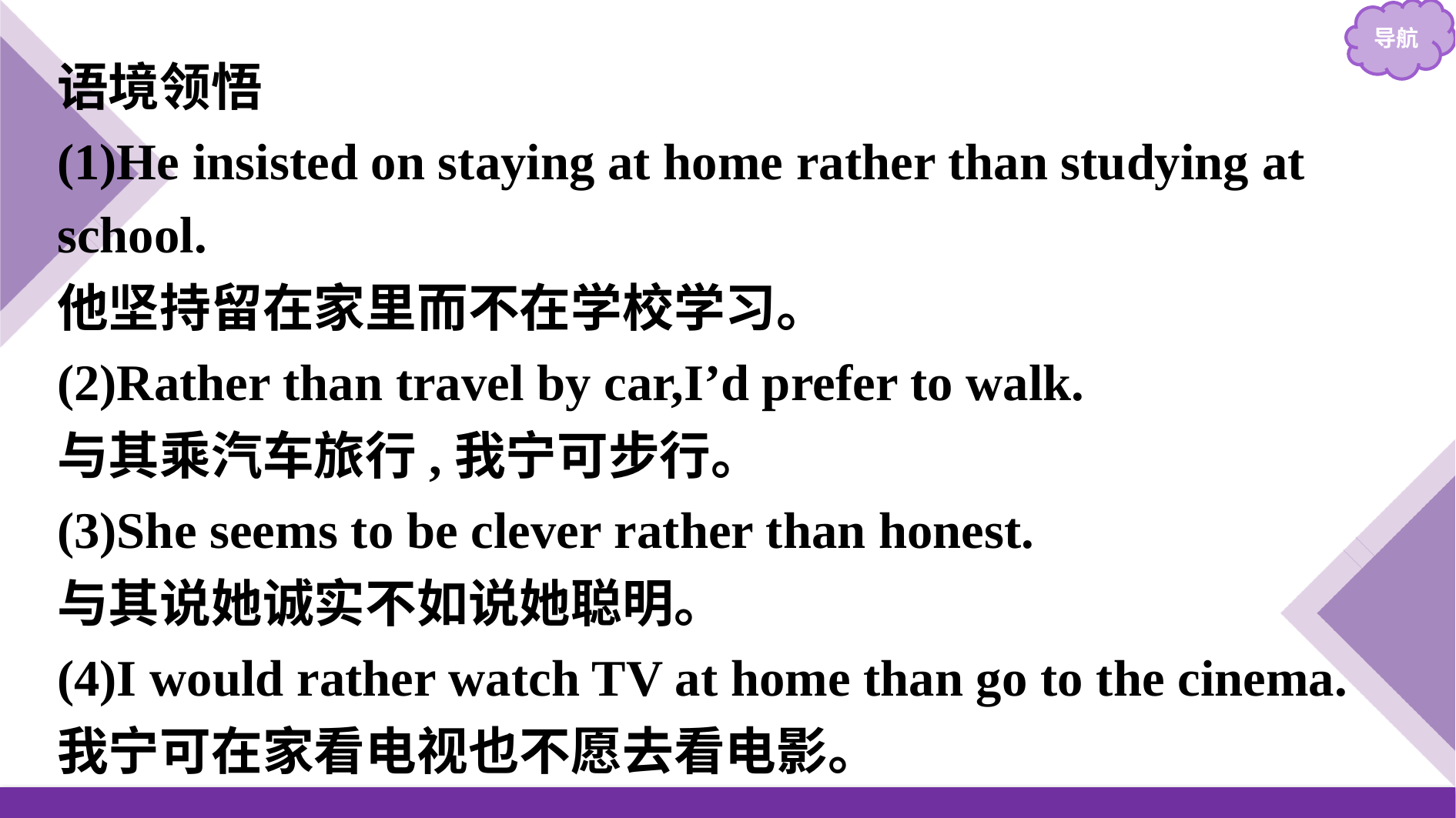

语境领悟
(1)He insisted on staying at home rather than studying at school.
他坚持留在家里而不在学校学习。
(2)Rather than travel by car,I’d prefer to walk.
与其乘汽车旅行,我宁可步行。
(3)She seems to be clever rather than honest.
与其说她诚实不如说她聪明。
(4)I would rather watch TV at home than go to the cinema.
我宁可在家看电视也不愿去看电影。